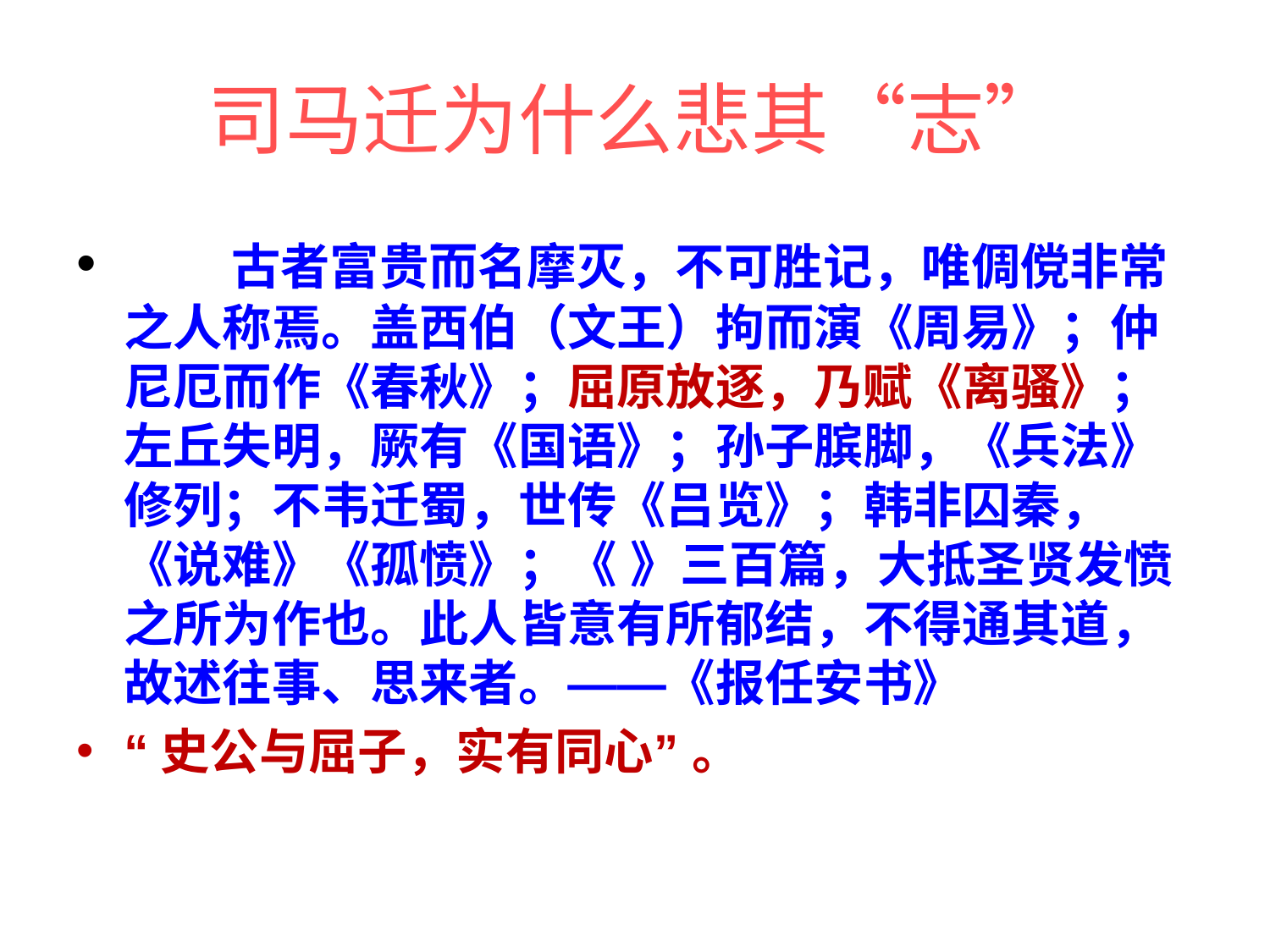

# 司马迁为什么悲其“志”
      古者富贵而名摩灭，不可胜记，唯倜傥非常之人称焉。盖西伯（文王）拘而演《周易》；仲尼厄而作《春秋》；屈原放逐，乃赋《离骚》；左丘失明，厥有《国语》；孙子膑脚，《兵法》修列；不韦迁蜀，世传《吕览》；韩非囚秦，《说难》《孤愤》；《 》三百篇，大抵圣贤发愤之所为作也。此人皆意有所郁结，不得通其道，故述往事、思来者。——《报任安书》
“史公与屈子，实有同心” 。